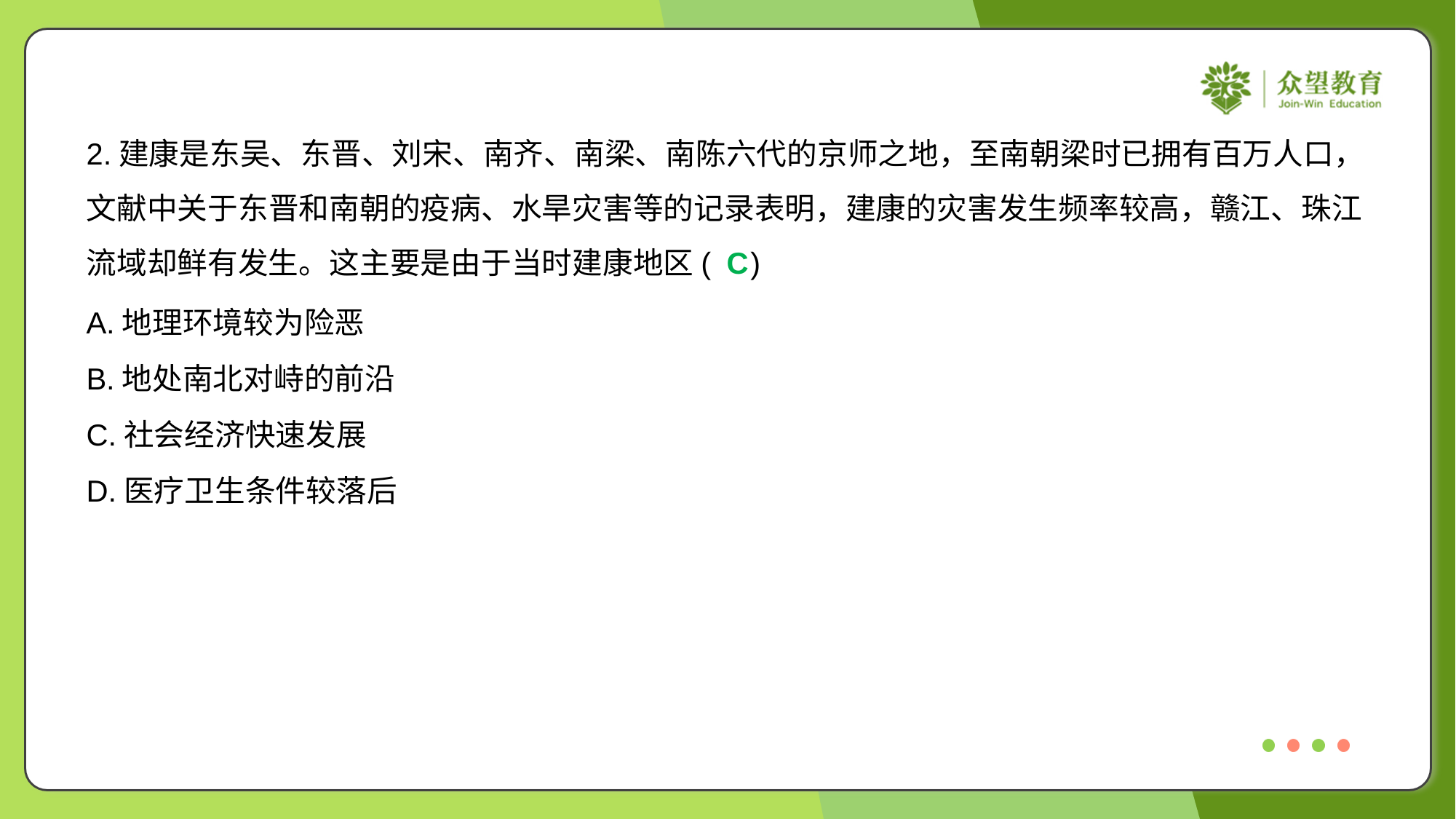

2.建康是东吴、东晋、刘宋、南齐、南梁、南陈六代的京师之地，至南朝梁时已拥有百万人口，
文献中关于东晋和南朝的疫病、水旱灾害等的记录表明，建康的灾害发生频率较高，赣江、珠江
流域却鲜有发生。这主要是由于当时建康地区(     )
C
A.地理环境较为险恶
B.地处南北对峙的前沿
C.社会经济快速发展
D.医疗卫生条件较落后